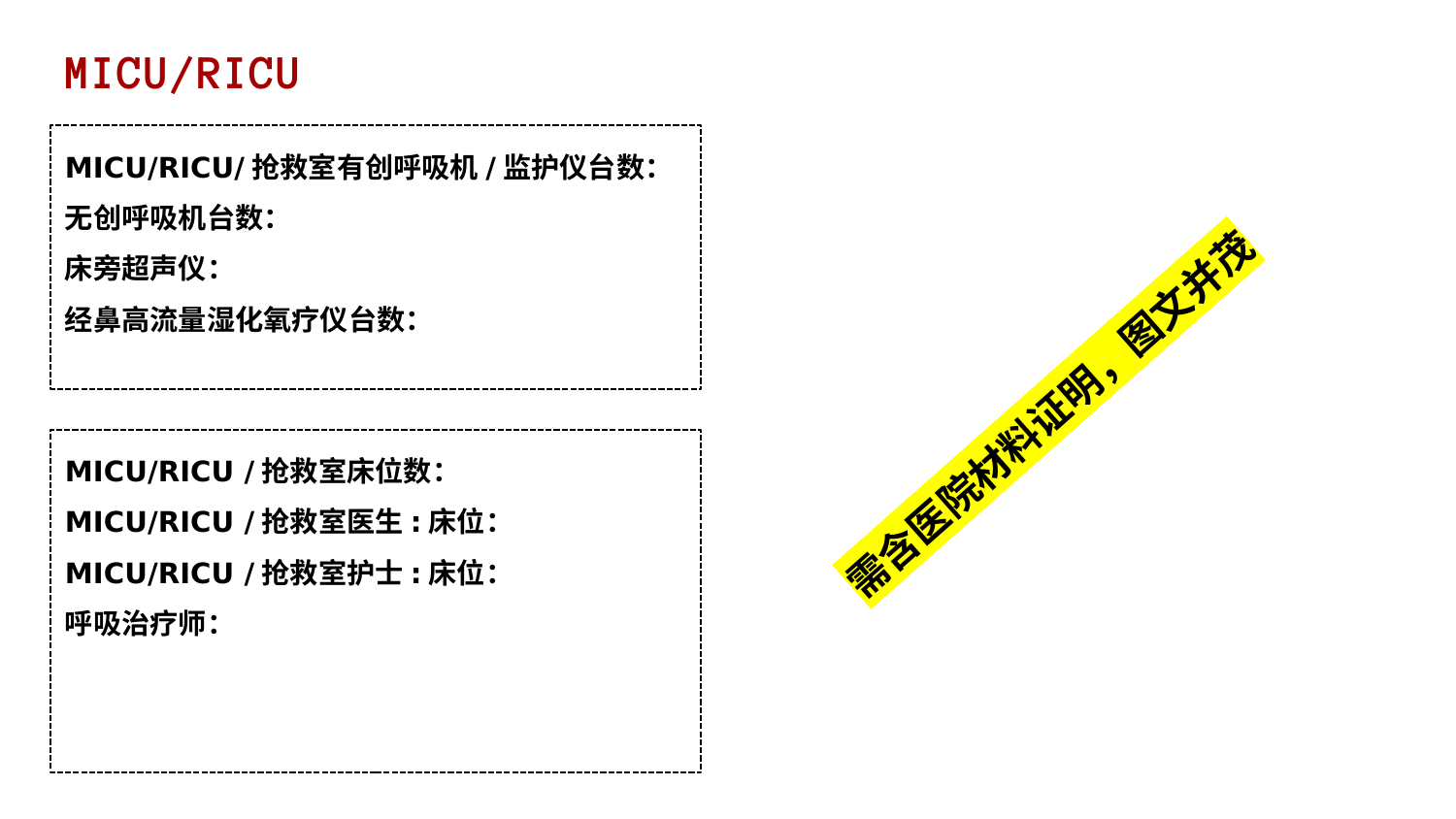

MICU/RICU
MICU/RICU/抢救室有创呼吸机/监护仪台数：
无创呼吸机台数：
床旁超声仪：
经鼻高流量湿化氧疗仪台数：
需含医院材料证明，图文并茂
MICU/RICU /抢救室床位数：
MICU/RICU /抢救室医生:床位：
MICU/RICU /抢救室护士:床位：
呼吸治疗师：